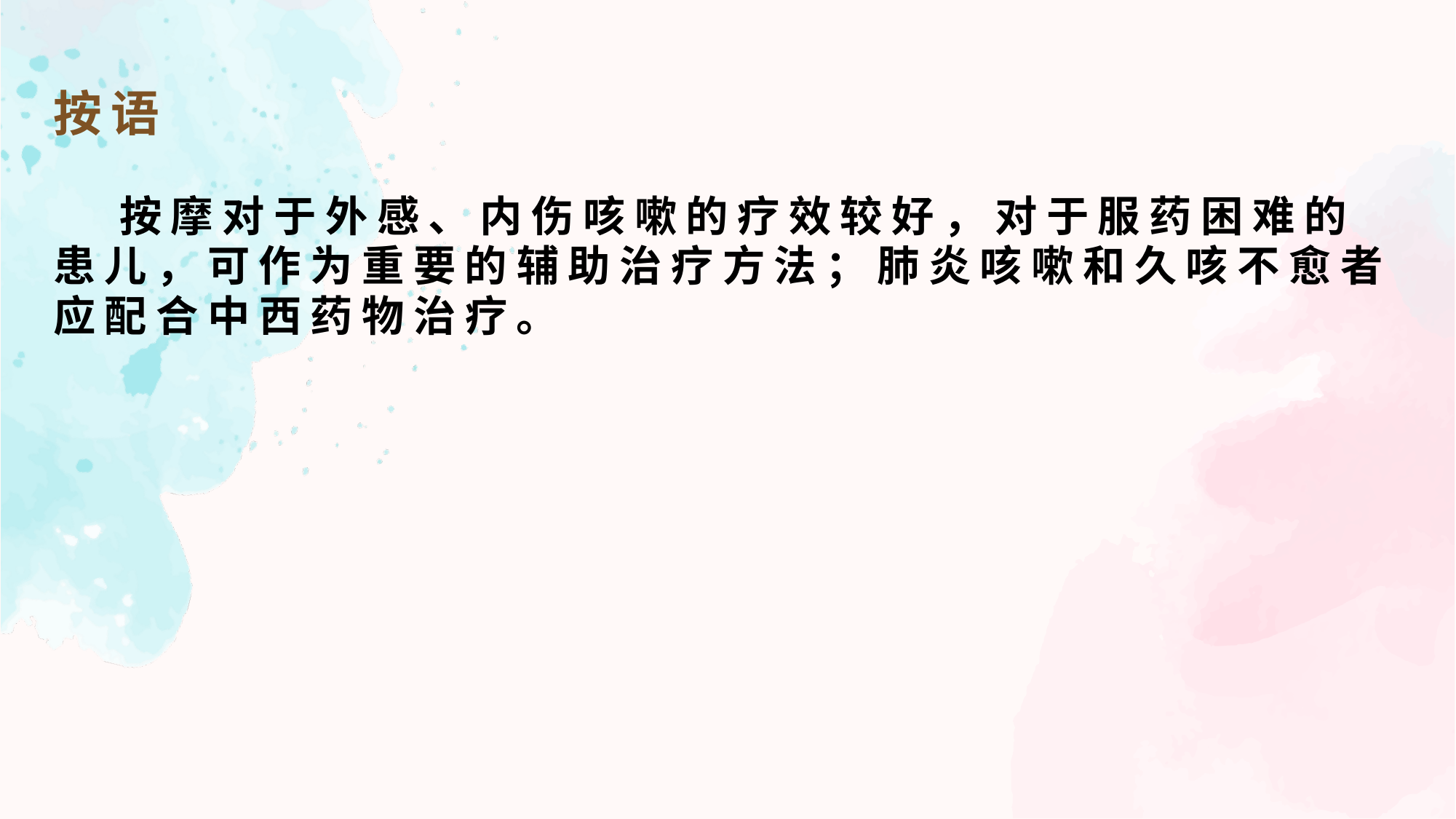

按语

   按摩对于外感、内伤咳嗽的疗效较好，对于服药困难的患儿，可作为重要的辅助治疗方法；肺炎咳嗽和久咳不愈者应配合中西药物治疗。